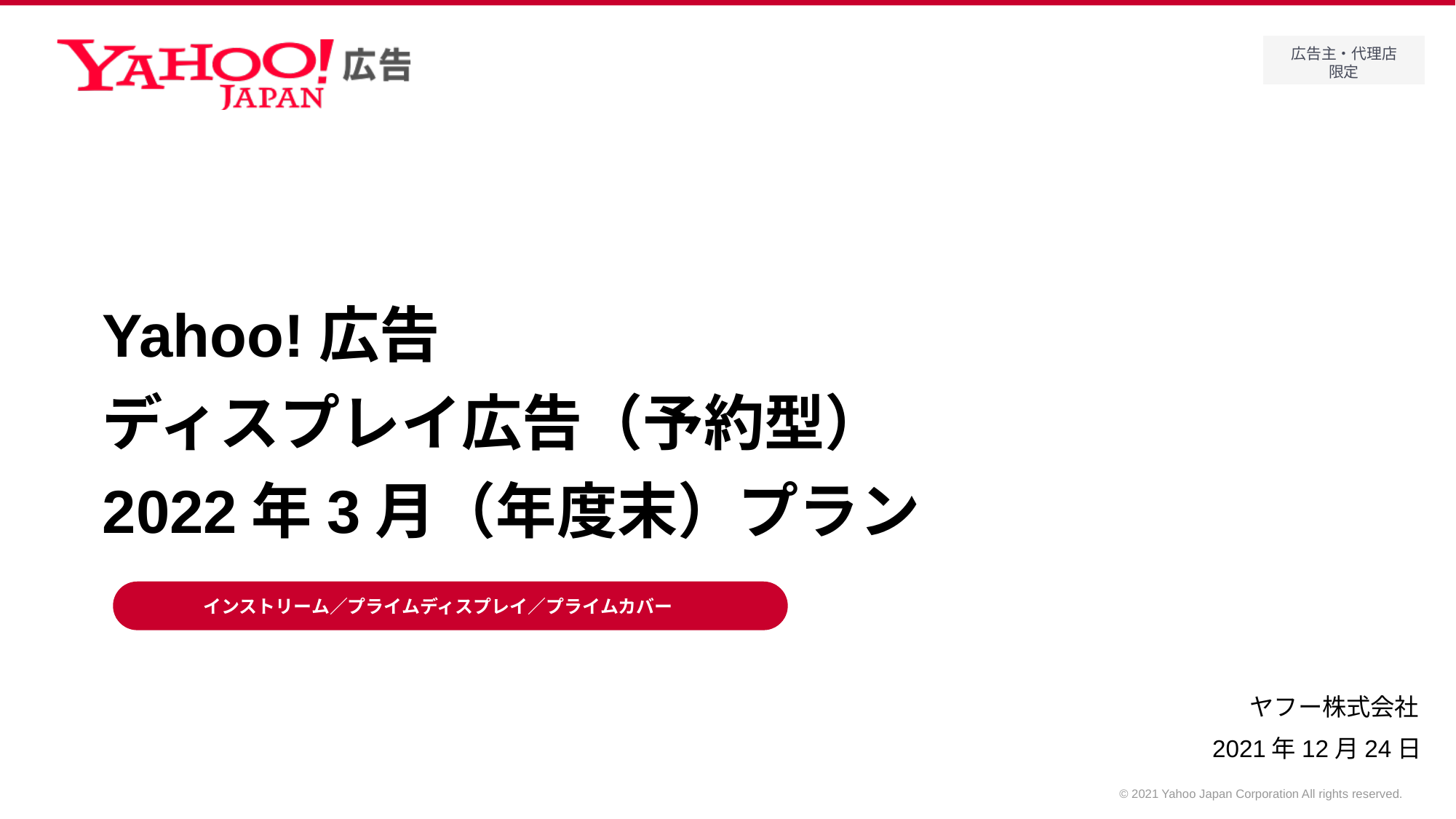

# Yahoo!広告 ディスプレイ広告（予約型） 2022年3月（年度末）プラン
インストリーム／プライムディスプレイ／プライムカバー
2021年12月24日